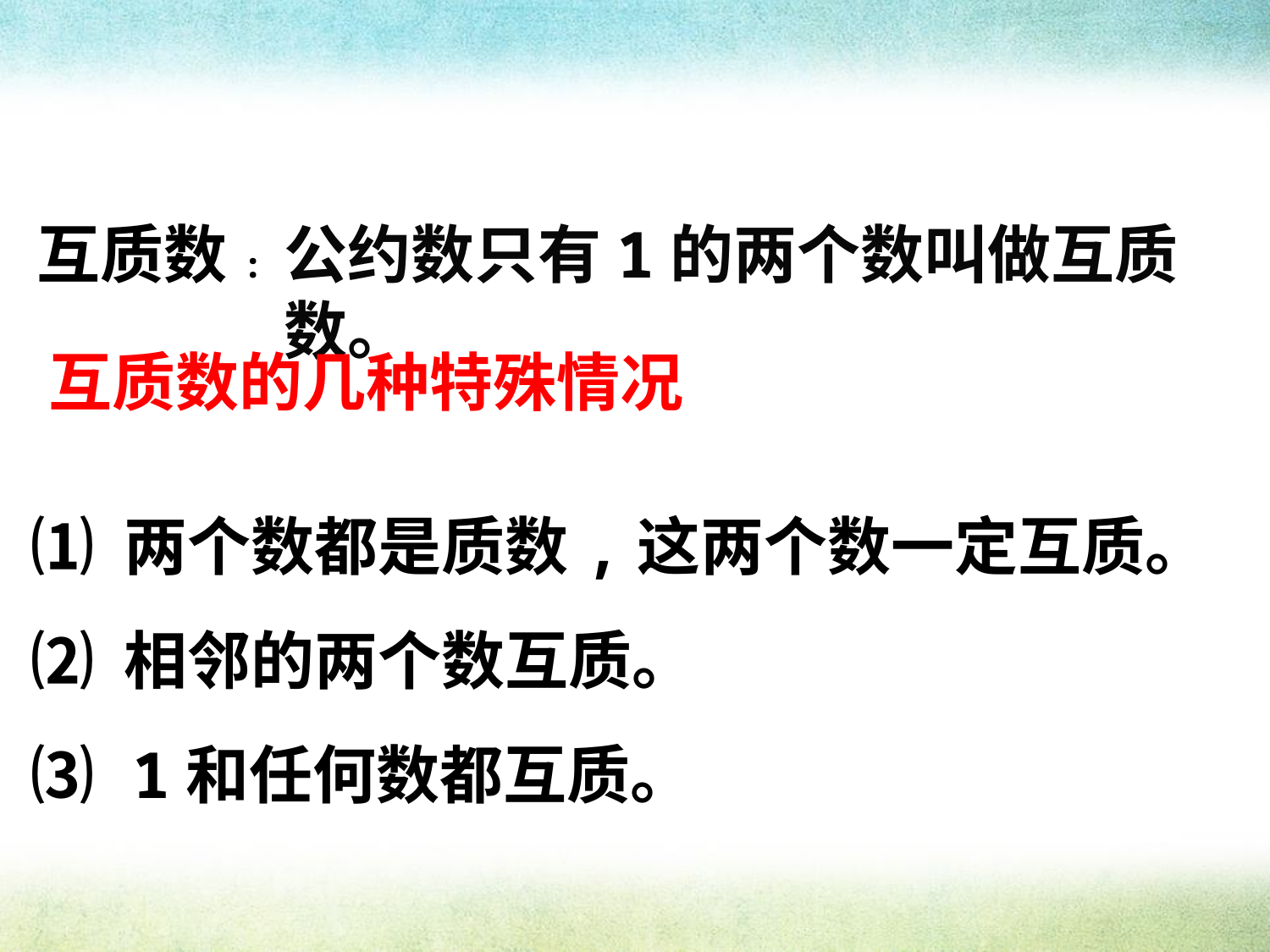

互质数:
公约数只有1的两个数叫做互质数。
互质数的几种特殊情况
⑴ 两个数都是质数,这两个数一定互质。
⑵ 相邻的两个数互质。
⑶ 1和任何数都互质。